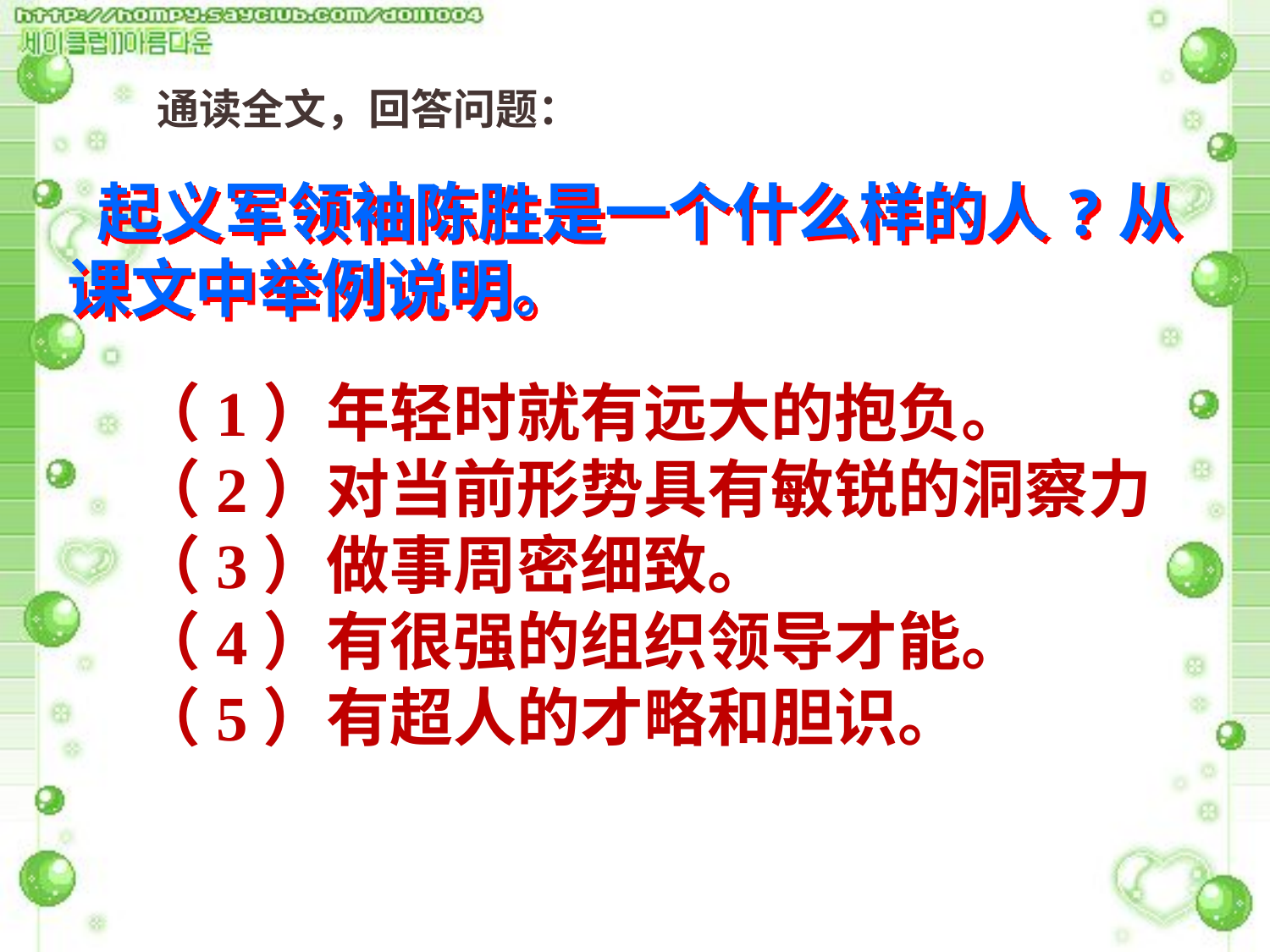

通读全文，回答问题：
 起义军领袖陈胜是一个什么样的人?从课文中举例说明。
（1）年轻时就有远大的抱负。
（2）对当前形势具有敏锐的洞察力
（3）做事周密细致。
（4）有很强的组织领导才能。
（5）有超人的才略和胆识。